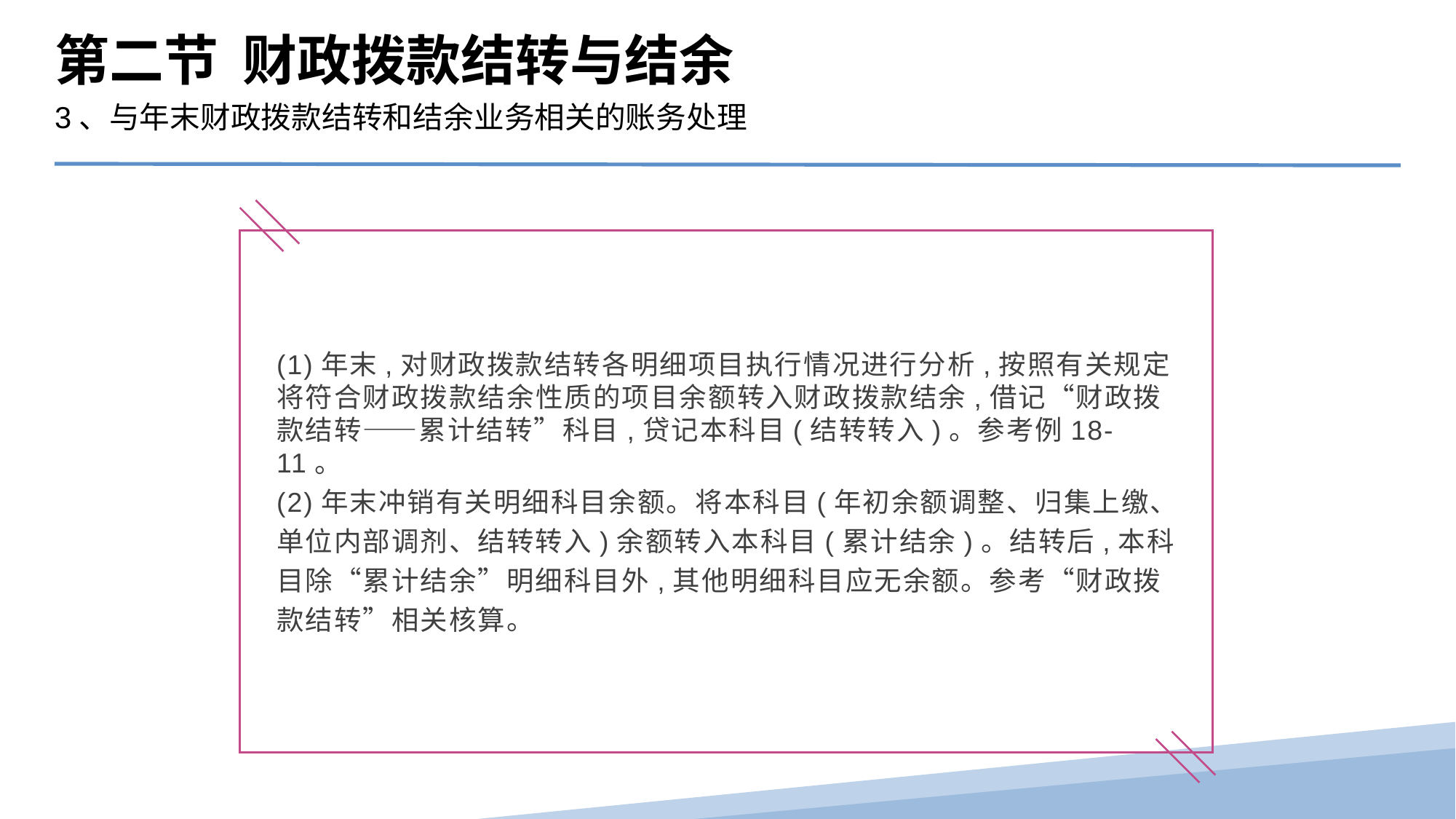

第二节  财政拨款结转与结余
3、与年末财政拨款结转和结余业务相关的账务处理

(1)年末,对财政拨款结转各明细项目执行情况进行分析,按照有关规定将符合财政拨款结余性质的项目余额转入财政拨款结余,借记“财政拨款结转——累计结转”科目,贷记本科目(结转转入)。参考例18-11。
(2)年末冲销有关明细科目余额。将本科目(年初余额调整、归集上缴、单位内部调剂、结转转入)余额转入本科目(累计结余)。结转后,本科目除“累计结余”明细科目外,其他明细科目应无余额。参考“财政拨款结转”相关核算。